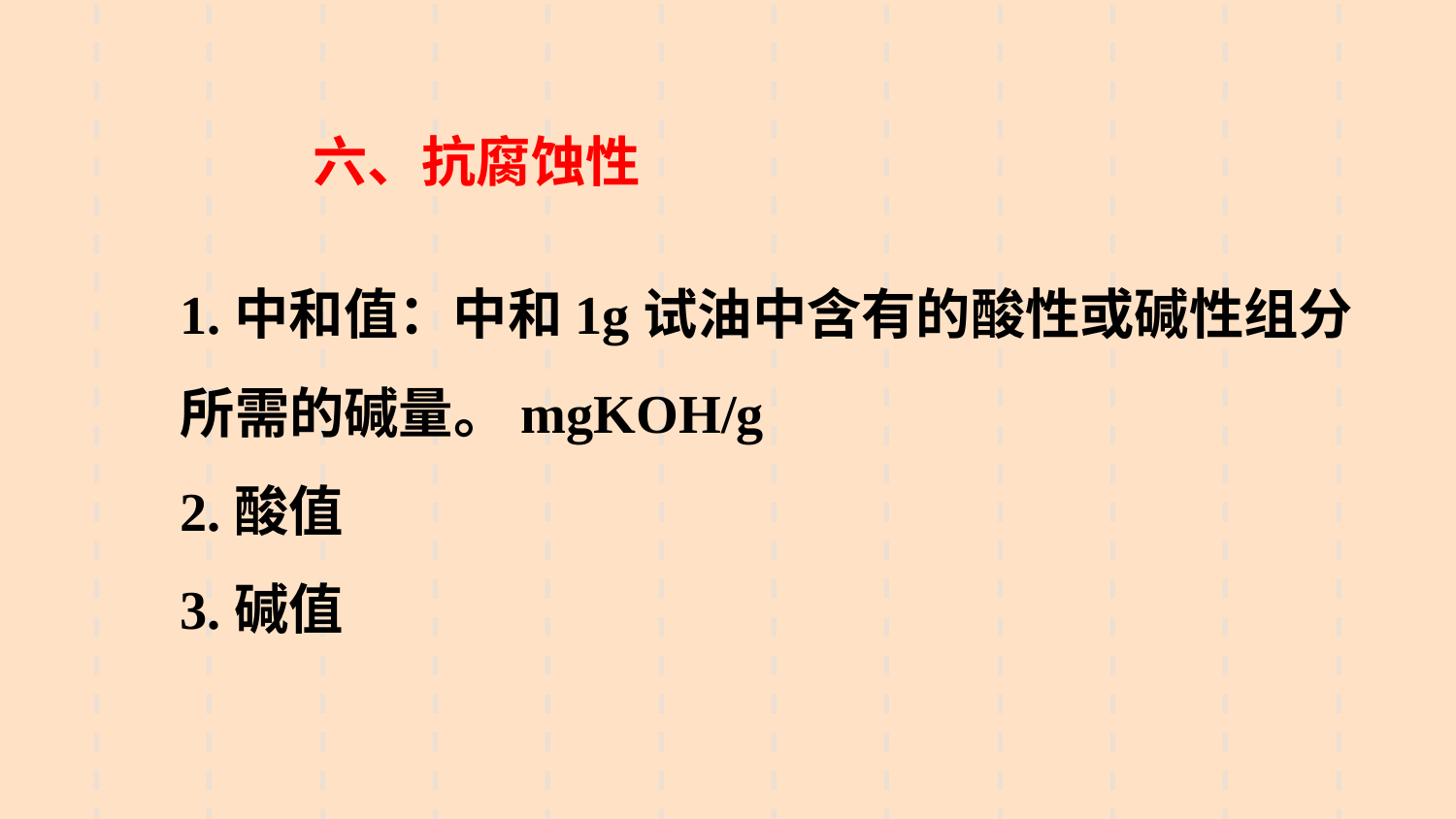

六、抗腐蚀性
1.中和值：中和1g试油中含有的酸性或碱性组分所需的碱量。mgKOH/g
2.酸值
3.碱值